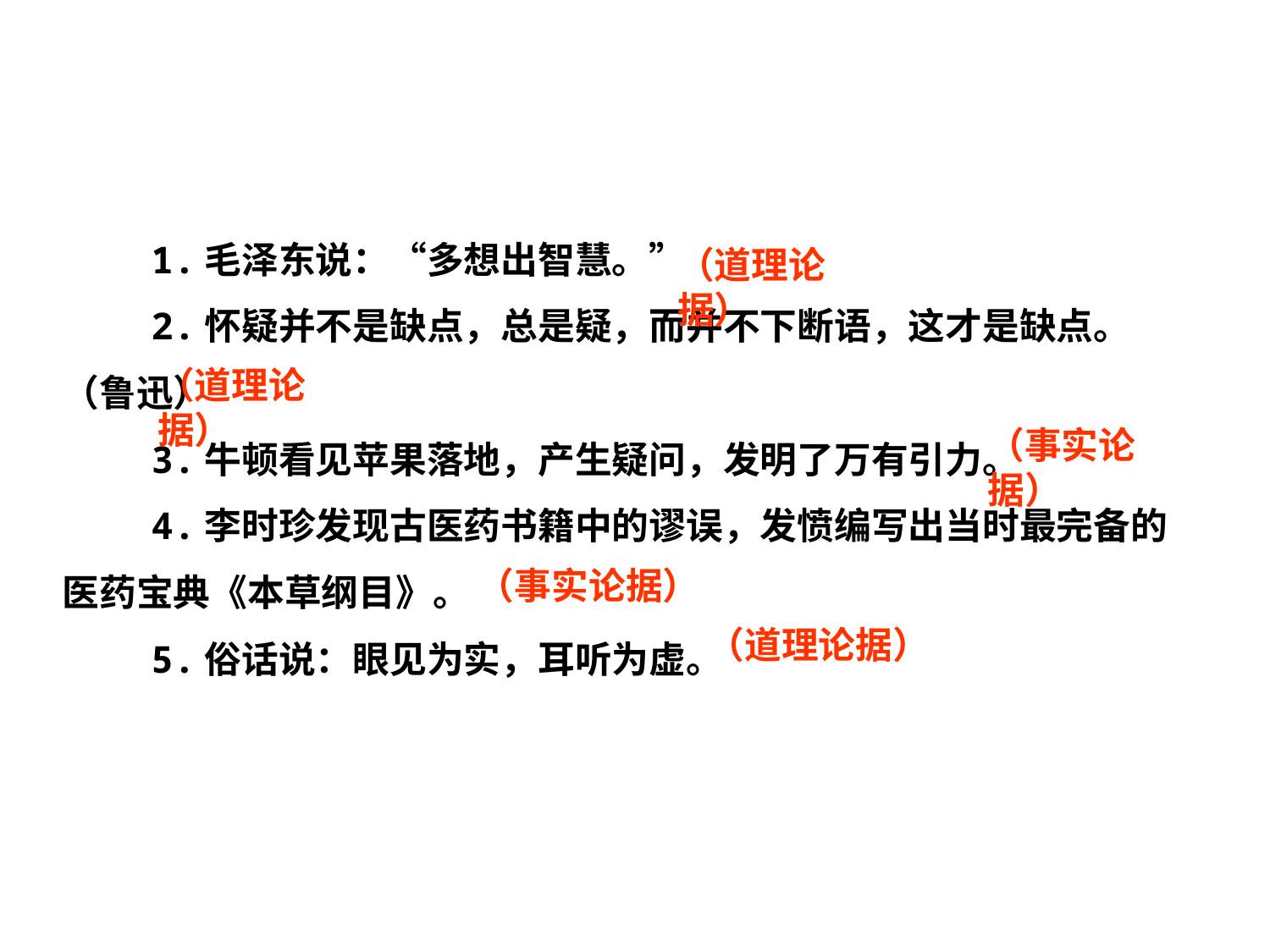

1.毛泽东说：“多想出智慧。”
    2.怀疑并不是缺点，总是疑，而并不下断语，这才是缺点。（鲁迅）
    3.牛顿看见苹果落地，产生疑问，发明了万有引力。
    4.李时珍发现古医药书籍中的谬误，发愤编写出当时最完备的医药宝典《本草纲目》。
    5.俗话说：眼见为实，耳听为虚。
（道理论据）
（道理论据）
（事实论据）
（事实论据）
（道理论据）